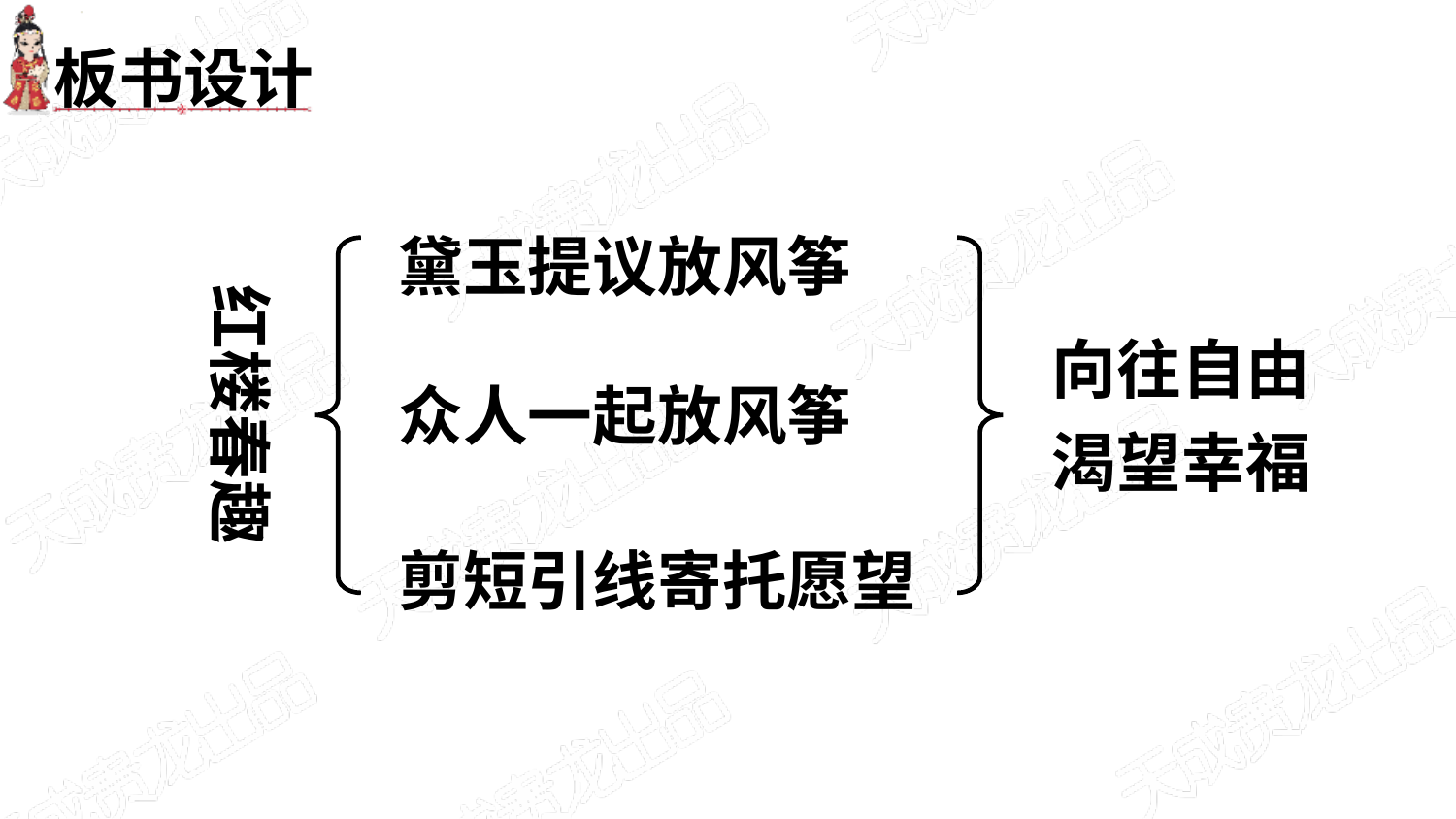

板书设计
黛玉提议放风筝

红楼春趣
向往自由
渴望幸福
众人一起放风筝
剪短引线寄托愿望